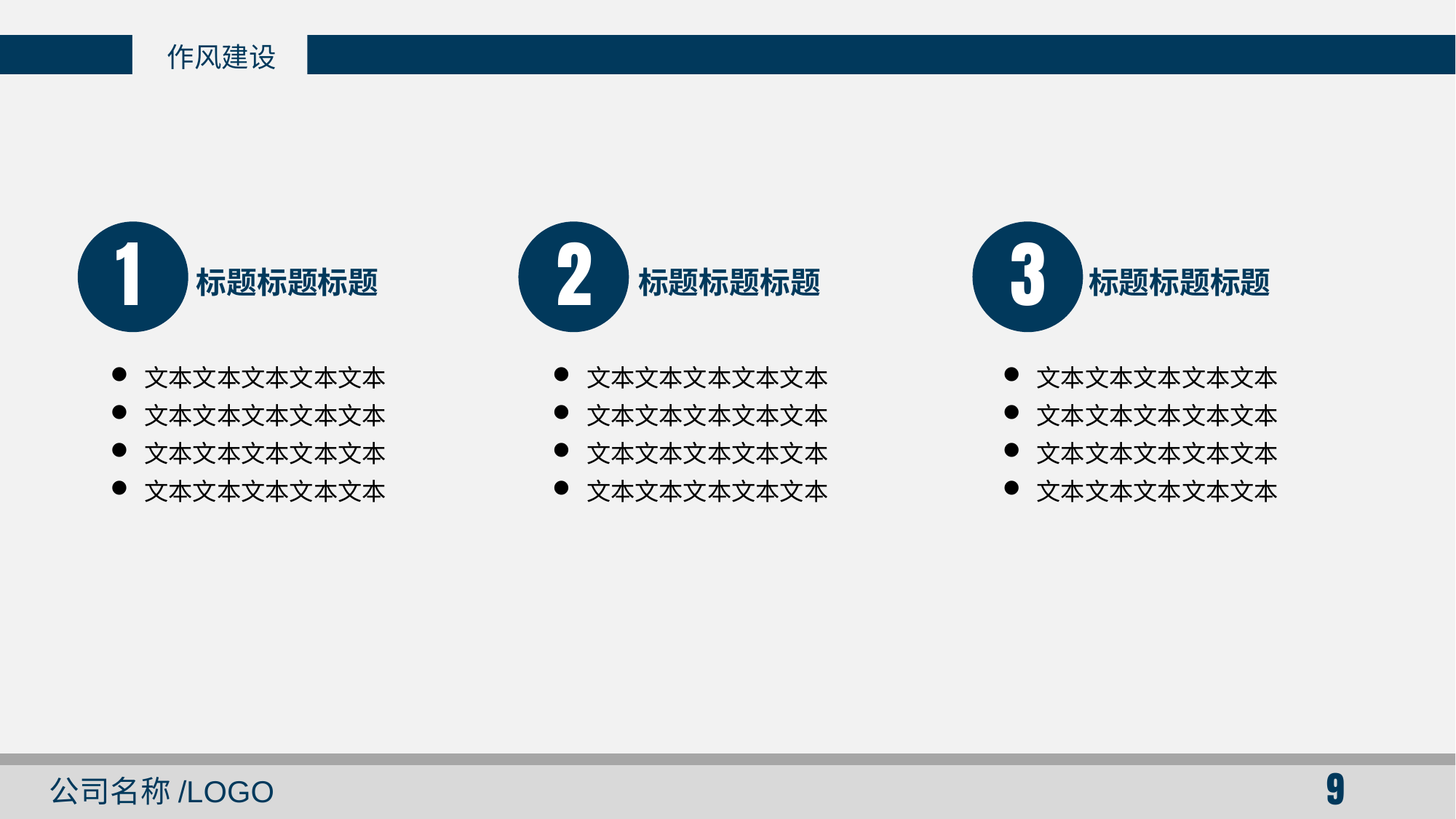

作风建设

1

2

3
标题标题标题
标题标题标题
标题标题标题
文本文本文本文本文本
文本文本文本文本文本
文本文本文本文本文本
文本文本文本文本文本
文本文本文本文本文本
文本文本文本文本文本
文本文本文本文本文本
文本文本文本文本文本

文本文本文本文本文本
文本文本文本文本文本
文本文本文本文本文本
文本文本文本文本文本
9